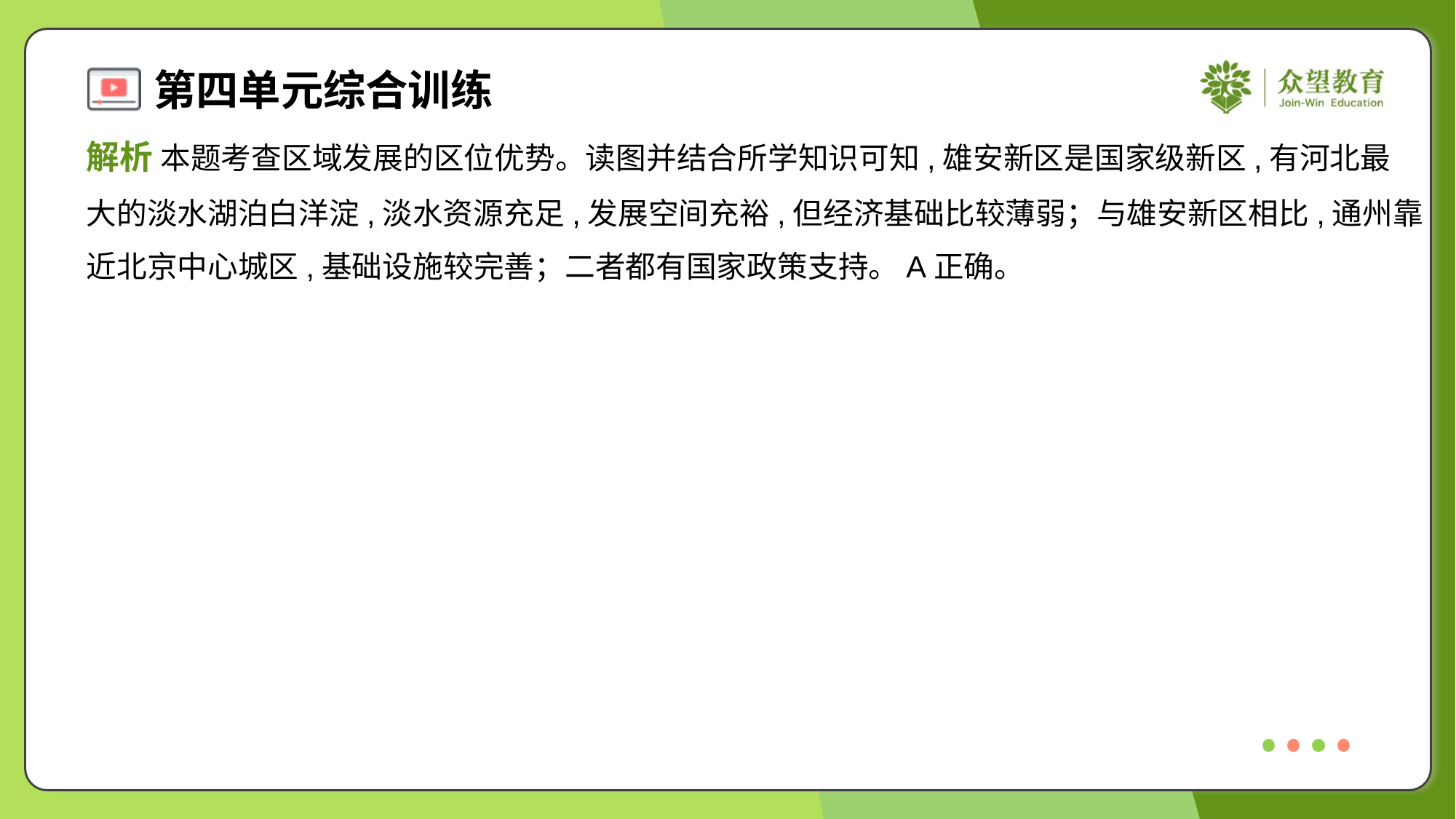

解析 本题考查区域发展的区位优势。读图并结合所学知识可知,雄安新区是国家级新区,有河北最
大的淡水湖泊白洋淀,淡水资源充足,发展空间充裕,但经济基础比较薄弱；与雄安新区相比,通州靠
近北京中心城区,基础设施较完善；二者都有国家政策支持。A正确。